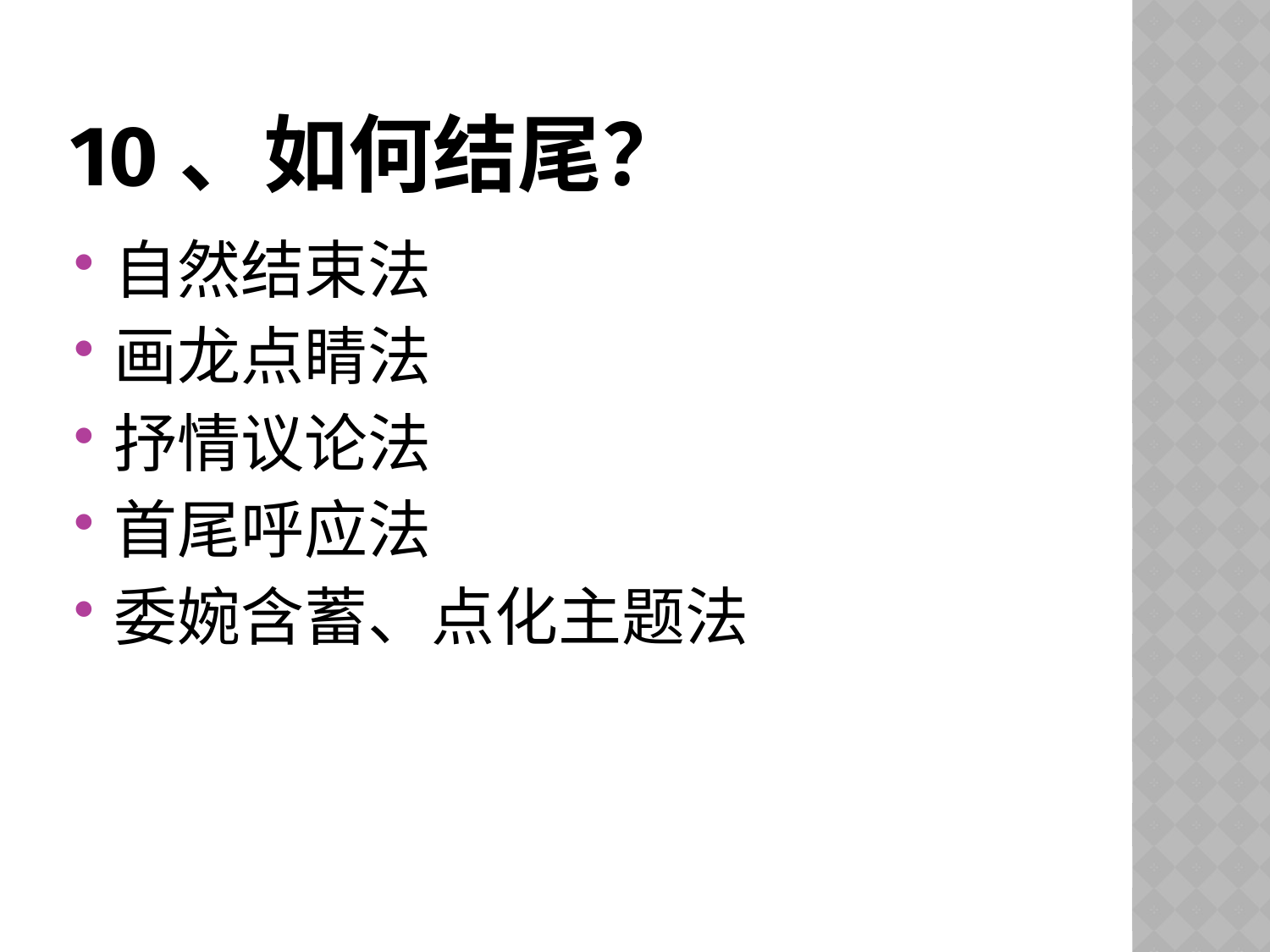

# 10、如何结尾？
自然结束法
画龙点睛法
抒情议论法
首尾呼应法
委婉含蓄、点化主题法